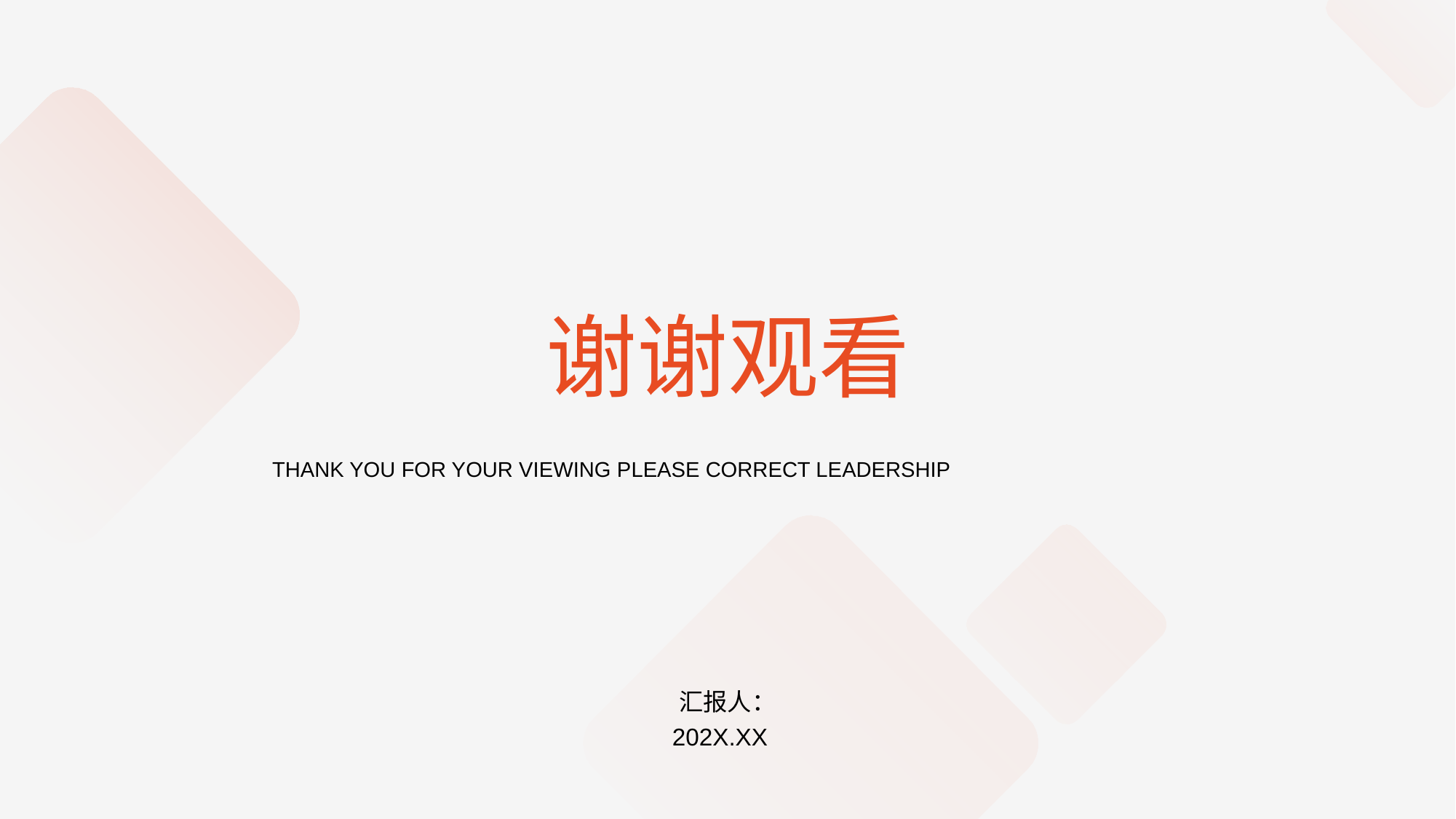

谢谢观看
THANK YOU FOR YOUR VIEWING PLEASE CORRECT LEADERSHIP
汇报人：
202X.XX